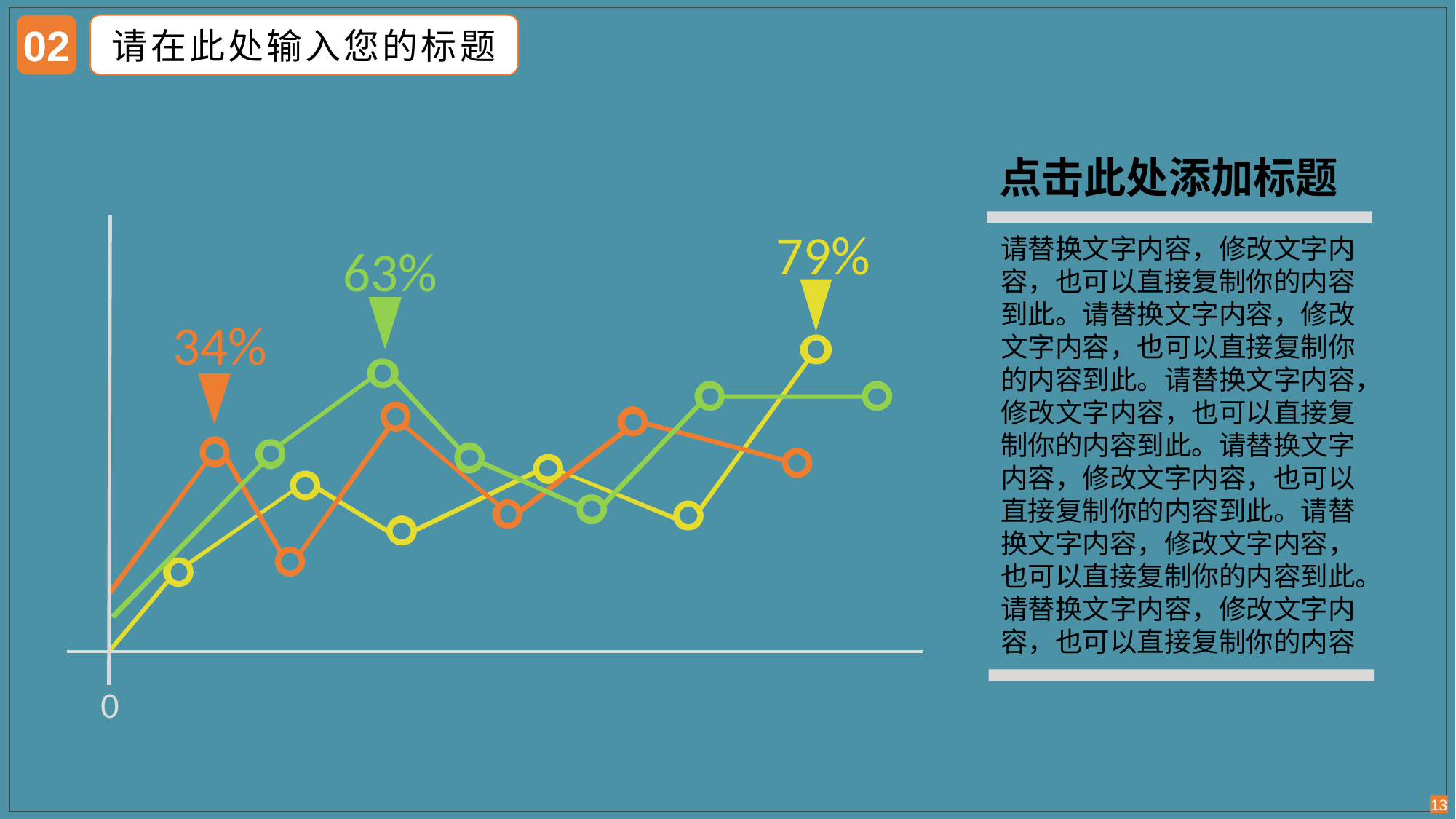

02
请在此处输入您的标题
点击此处添加标题

79%
请替换文字内容，修改文字内容，也可以直接复制你的内容到此。请替换文字内容，修改文字内容，也可以直接复制你的内容到此。请替换文字内容，修改文字内容，也可以直接复制你的内容到此。请替换文字内容，修改文字内容，也可以直接复制你的内容到此。请替换文字内容，修改文字内容，也可以直接复制你的内容到此。请替换文字内容，修改文字内容，也可以直接复制你的内容
63%

34%

0
13